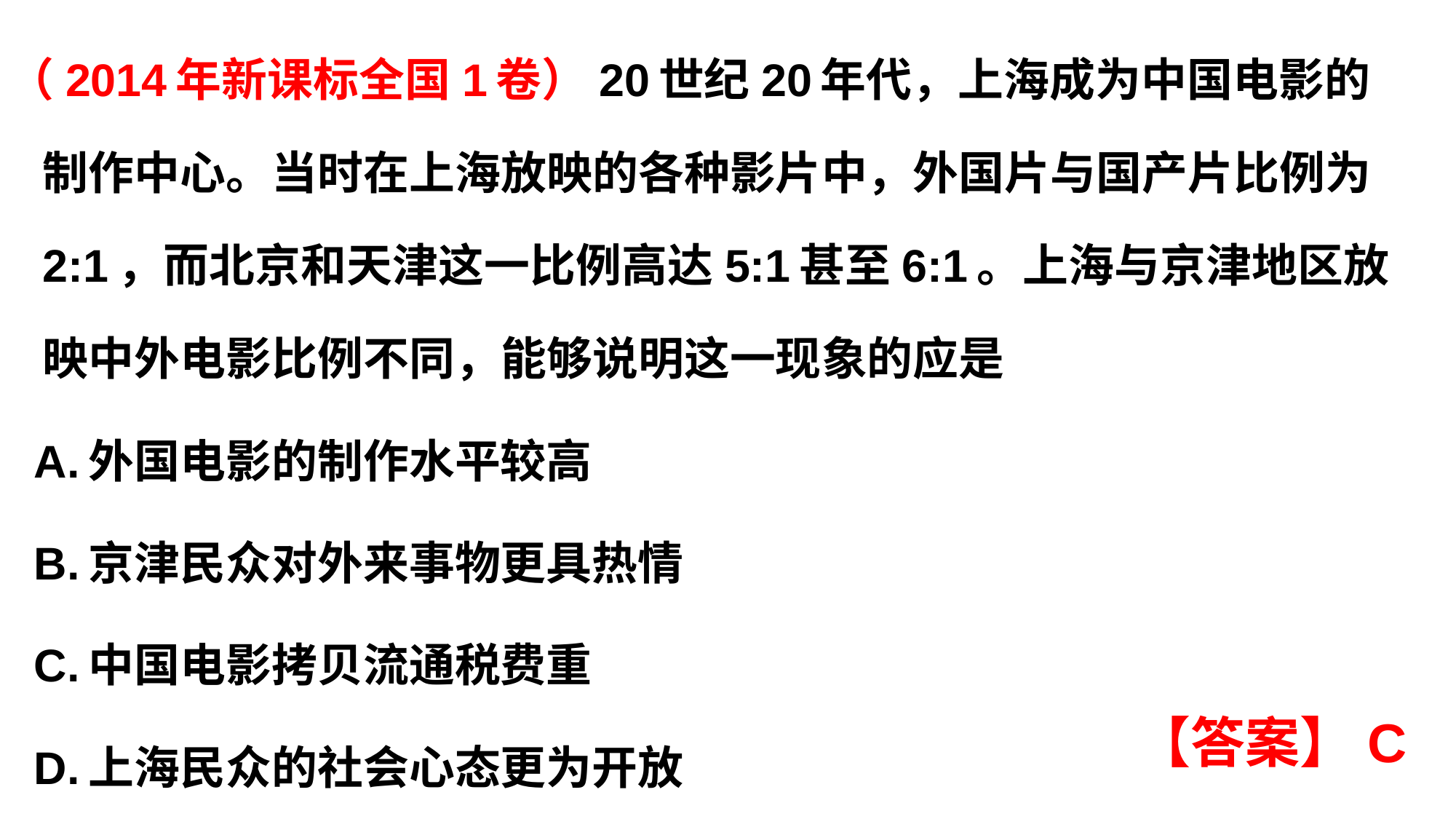

# （2014年新课标全国1卷）20世纪20年代，上海成为中国电影的制作中心。当时在上海放映的各种影片中，外国片与国产片比例为2:1，而北京和天津这一比例高达5:1甚至6:1。上海与京津地区放映中外电影比例不同，能够说明这一现象的应是
  A.外国电影的制作水平较高
  B.京津民众对外来事物更具热情
  C.中国电影拷贝流通税费重
  D.上海民众的社会心态更为开放
【答案】C